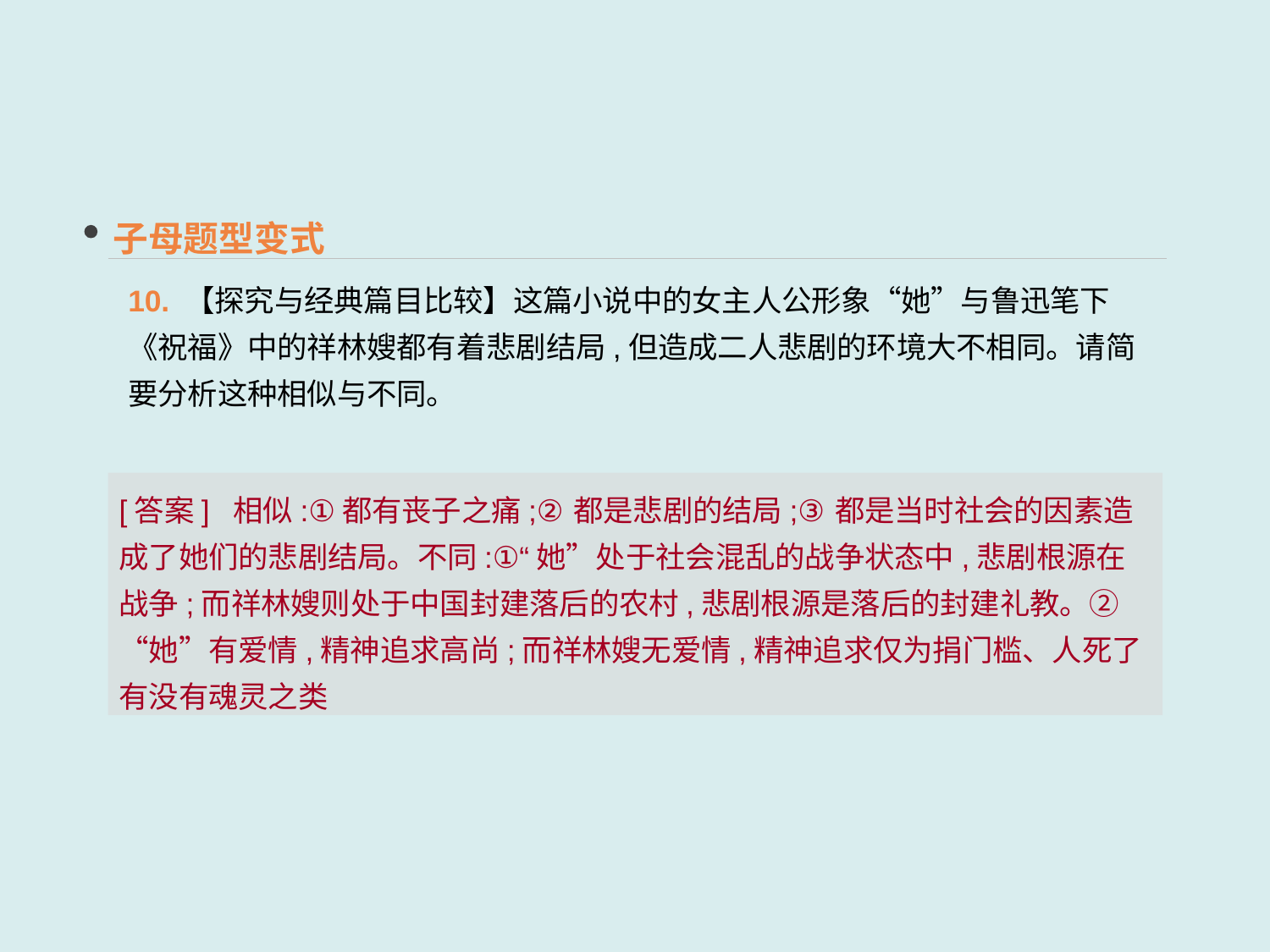

子母题型变式

10. 【探究与经典篇目比较】这篇小说中的女主人公形象“她”与鲁迅笔下《祝福》中的祥林嫂都有着悲剧结局,但造成二人悲剧的环境大不相同。请简要分析这种相似与不同。

[答案]  相似:①都有丧子之痛;②都是悲剧的结局;③都是当时社会的因素造成了她们的悲剧结局。不同:①“她”处于社会混乱的战争状态中,悲剧根源在战争;而祥林嫂则处于中国封建落后的农村,悲剧根源是落后的封建礼教。②“她”有爱情,精神追求高尚;而祥林嫂无爱情,精神追求仅为捐门槛、人死了有没有魂灵之类